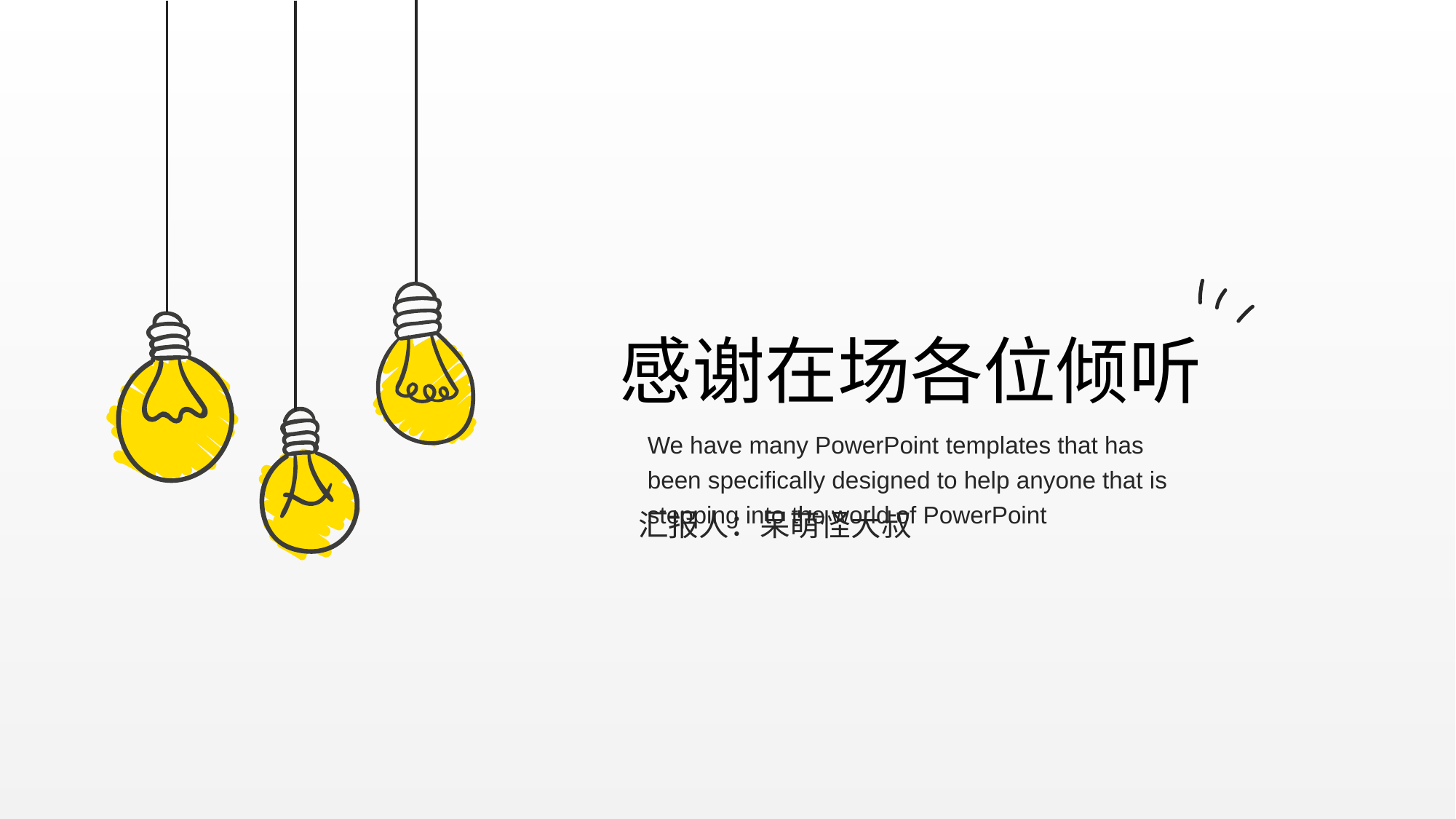

感谢在场各位倾听

We have many PowerPoint templates that has been specifically designed to help anyone that is stepping into the world of PowerPoint
汇报人：呆萌怪大叔